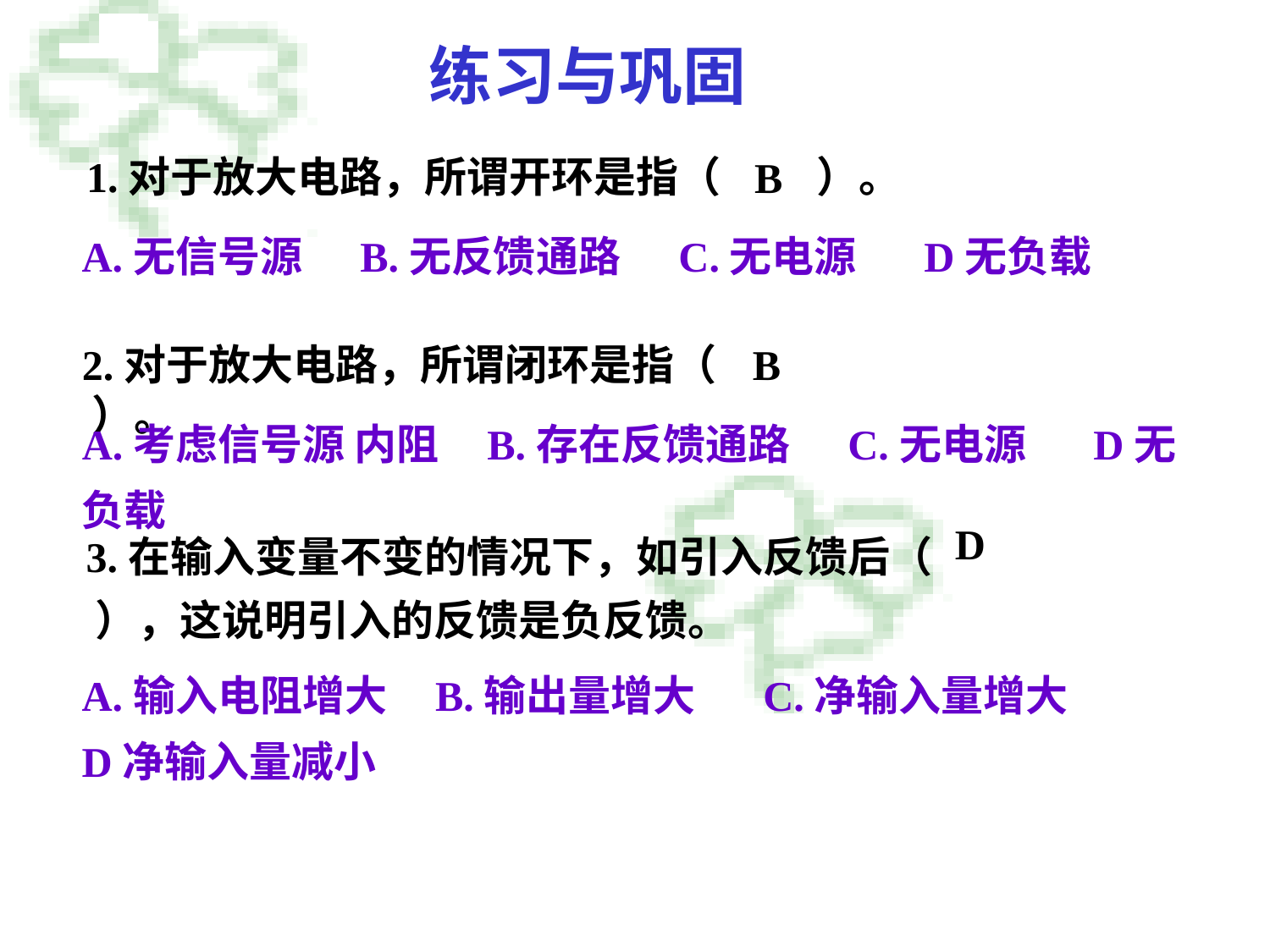

# 练习与巩固
1.对于放大电路，所谓开环是指（          ）。
B
A.无信号源     B.无反馈通路     C.无电源      D无负载
2.对于放大电路，所谓闭环是指（          ）。
B
A.考虑信号源 内阻    B.存在反馈通路     C.无电源      D无负载
3.在输入变量不变的情况下，如引入反馈后（        ），这说明引入的反馈是负反馈。
D
A.输入电阻增大    B.输出量增大      C.净输入量增大
D净输入量减小